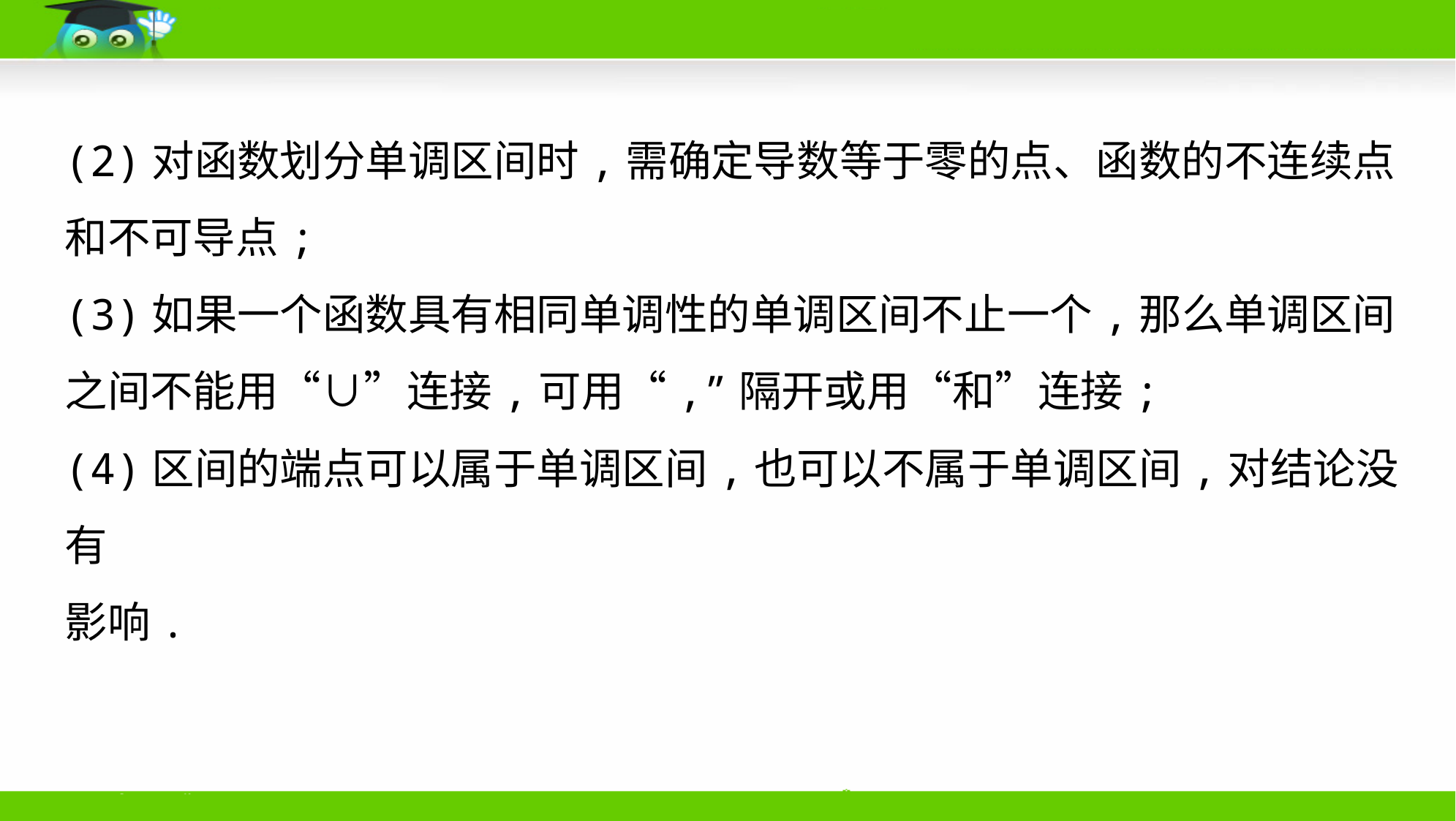

(2)对函数划分单调区间时,需确定导数等于零的点、函数的不连续点
和不可导点;
(3)如果一个函数具有相同单调性的单调区间不止一个,那么单调区间
之间不能用“∪”连接,可用“,”隔开或用“和”连接;
(4)区间的端点可以属于单调区间,也可以不属于单调区间,对结论没有
影响.